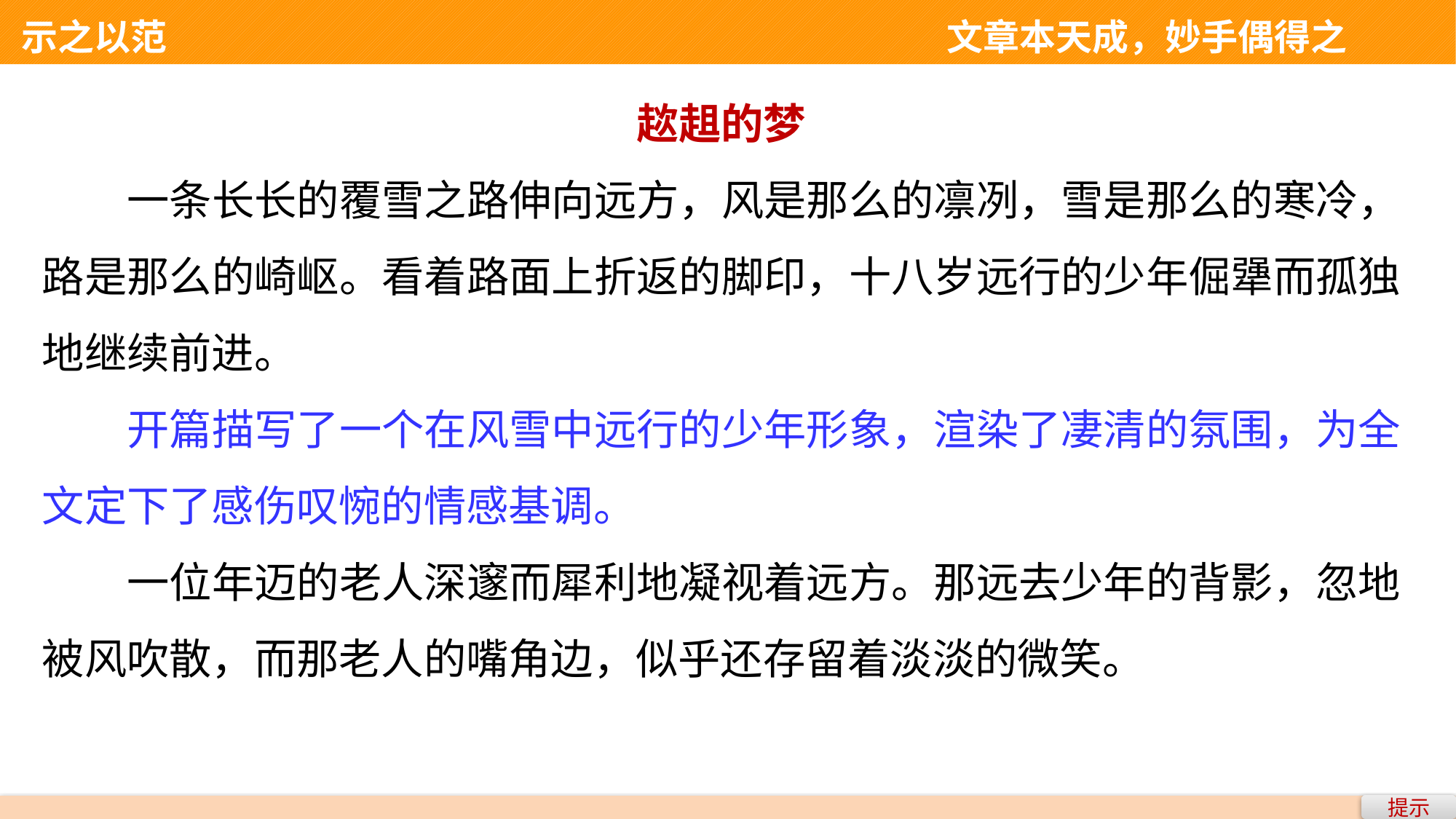

示之以范                                 　　　　　　　　　　　　　　文章本天成，妙手偶得之
趑趄的梦
一条长长的覆雪之路伸向远方，风是那么的凛冽，雪是那么的寒冷，路是那么的崎岖。看着路面上折返的脚印，十八岁远行的少年倔犟而孤独地继续前进。
开篇描写了一个在风雪中远行的少年形象，渲染了凄清的氛围，为全文定下了感伤叹惋的情感基调。
一位年迈的老人深邃而犀利地凝视着远方。那远去少年的背影，忽地被风吹散，而那老人的嘴角边，似乎还存留着淡淡的微笑。
提示